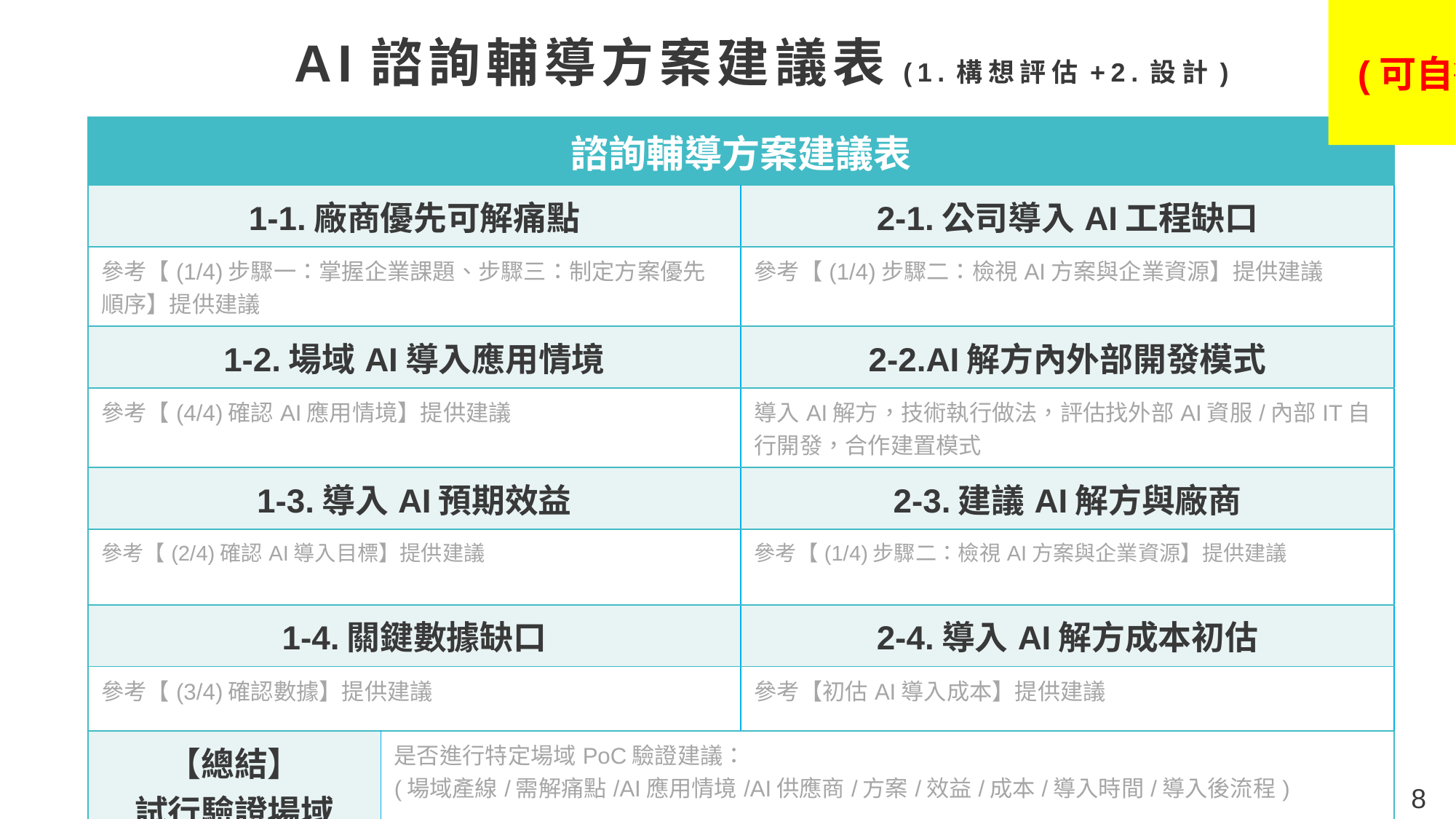

請填寫本頁
(可自行增列,但請勿修改格式)
# AI諮詢輔導方案建議表(1.構想評估+2.設計)
| 諮詢輔導方案建議表 |  |  |
| --- | --- | --- |
| 1-1.廠商優先可解痛點 |  | 2-1.公司導入AI工程缺口 |
| 參考【(1/4)步驟一：掌握企業課題、步驟三：制定方案優先順序】提供建議 |  | 參考【(1/4)步驟二：檢視AI方案與企業資源】提供建議 |
| 1-2.場域AI導入應用情境 |  | 2-2.AI解方內外部開發模式 |
| 參考【(4/4)確認AI應用情境】提供建議 |  | 導入AI解方，技術執行做法，評估找外部AI資服/內部IT自行開發，合作建置模式 |
| 1-3.導入AI預期效益 |  | 2-3.建議AI解方與廠商 |
| 參考【(2/4)確認AI導入目標】提供建議 |  | 參考【(1/4)步驟二：檢視AI方案與企業資源】提供建議 |
| 1-4.關鍵數據缺口 |  | 2-4.導入AI解方成本初估 |
| 參考【(3/4)確認數據】提供建議 |  | 參考【初估AI導入成本】提供建議 |
| 【總結】 試行驗證場域 與AI解方建議 | 是否進行特定場域PoC驗證建議： (場域產線/需解痛點/AI應用情境/AI供應商/方案/效益/成本/導入時間/導入後流程) |  |
8
8